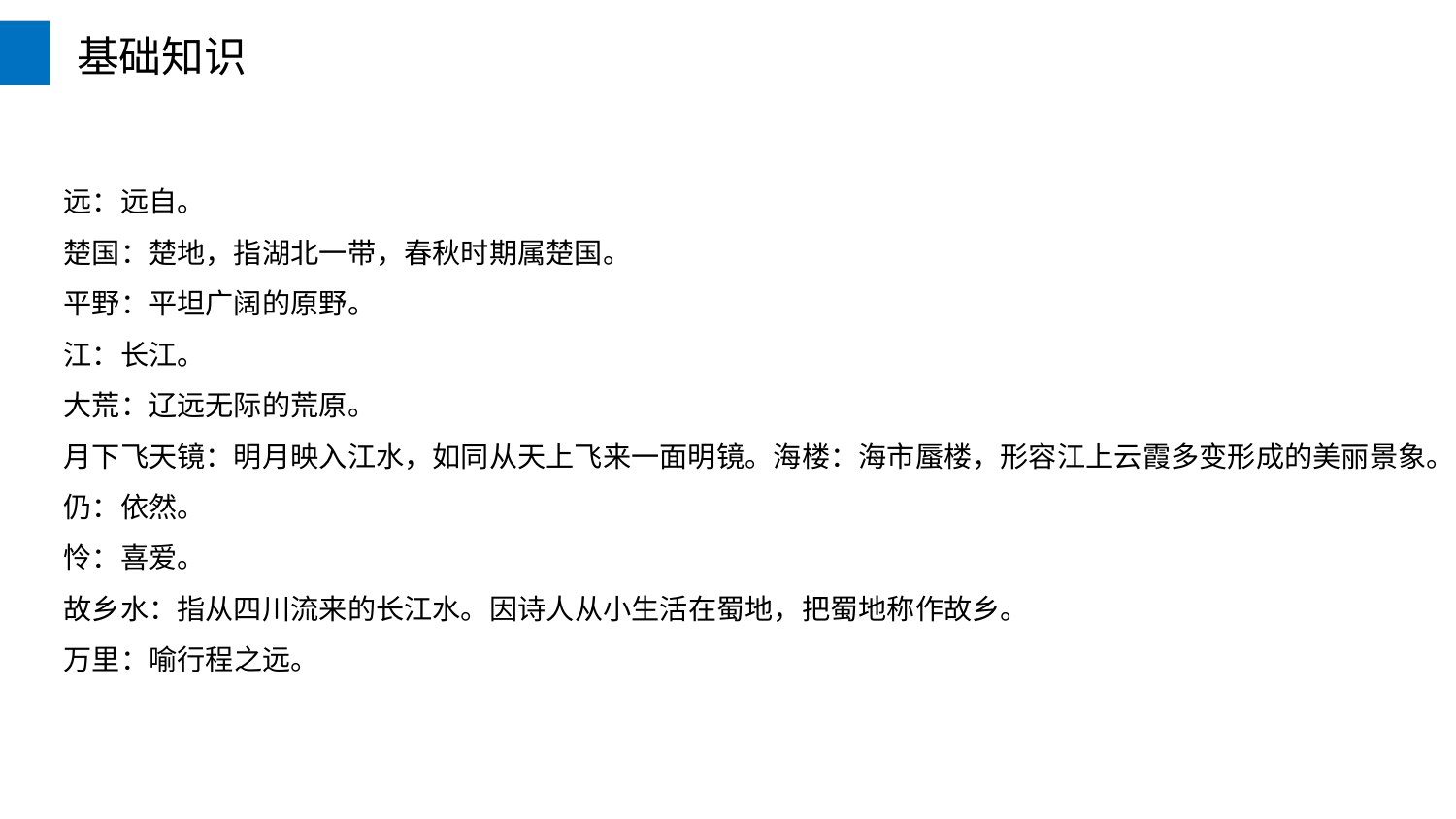

基础知识
远：远自。
楚国：楚地，指湖北一带，春秋时期属楚国。
平野：平坦广阔的原野。
江：长江。
大荒：辽远无际的荒原。
月下飞天镜：明月映入江水，如同从天上飞来一面明镜。海楼：海市蜃楼，形容江上云霞多变形成的美丽景象。
仍：依然。
怜：喜爱。
故乡水：指从四川流来的长江水。因诗人从小生活在蜀地，把蜀地称作故乡。
万里：喻行程之远。